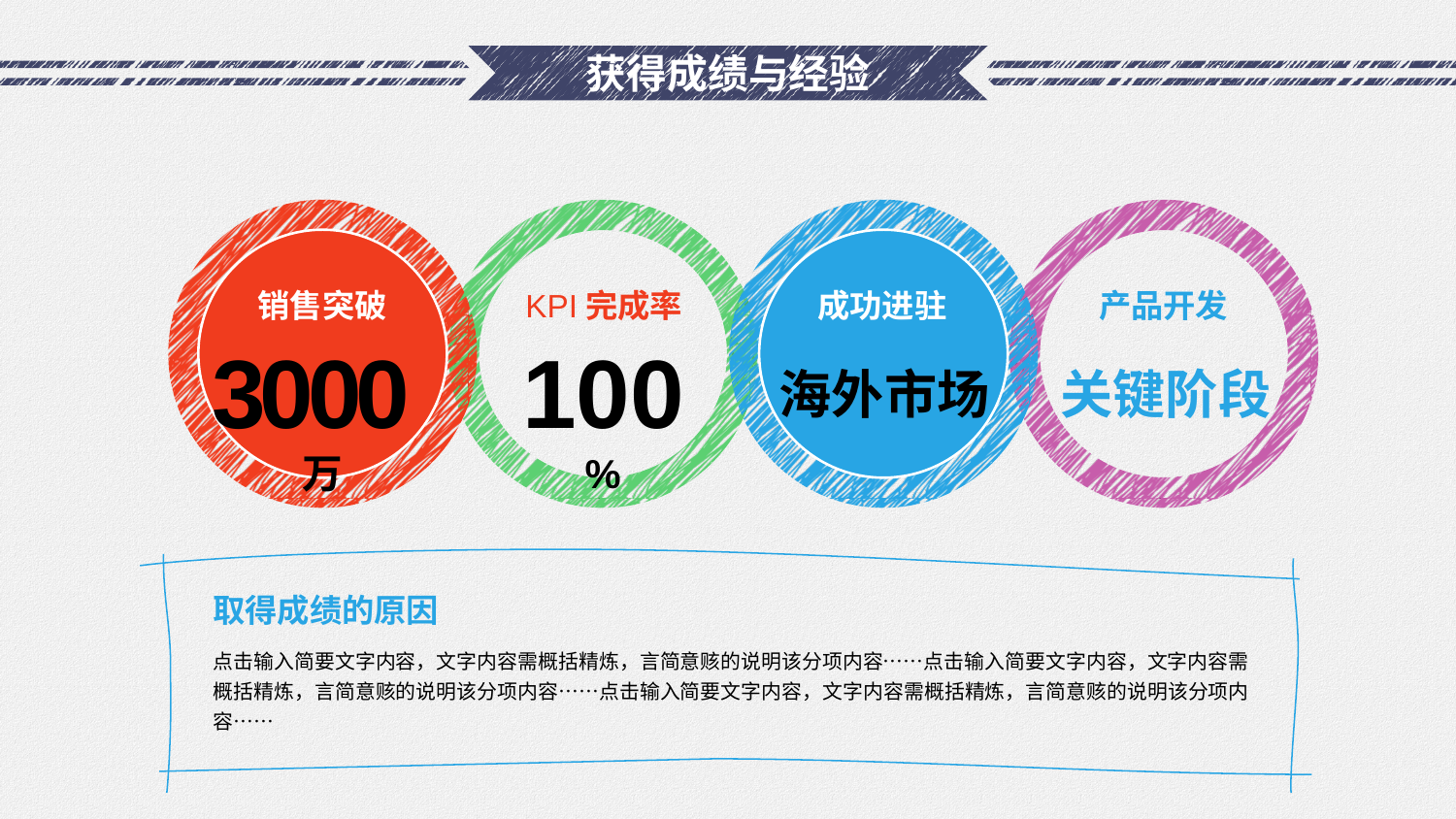

# 获得成绩与经验

销售突破
KPI完成率
成功进驻
产品开发
3000万
100%
海外市场
关键阶段

取得成绩的原因
点击输入简要文字内容，文字内容需概括精炼，言简意赅的说明该分项内容……点击输入简要文字内容，文字内容需概括精炼，言简意赅的说明该分项内容……点击输入简要文字内容，文字内容需概括精炼，言简意赅的说明该分项内容……